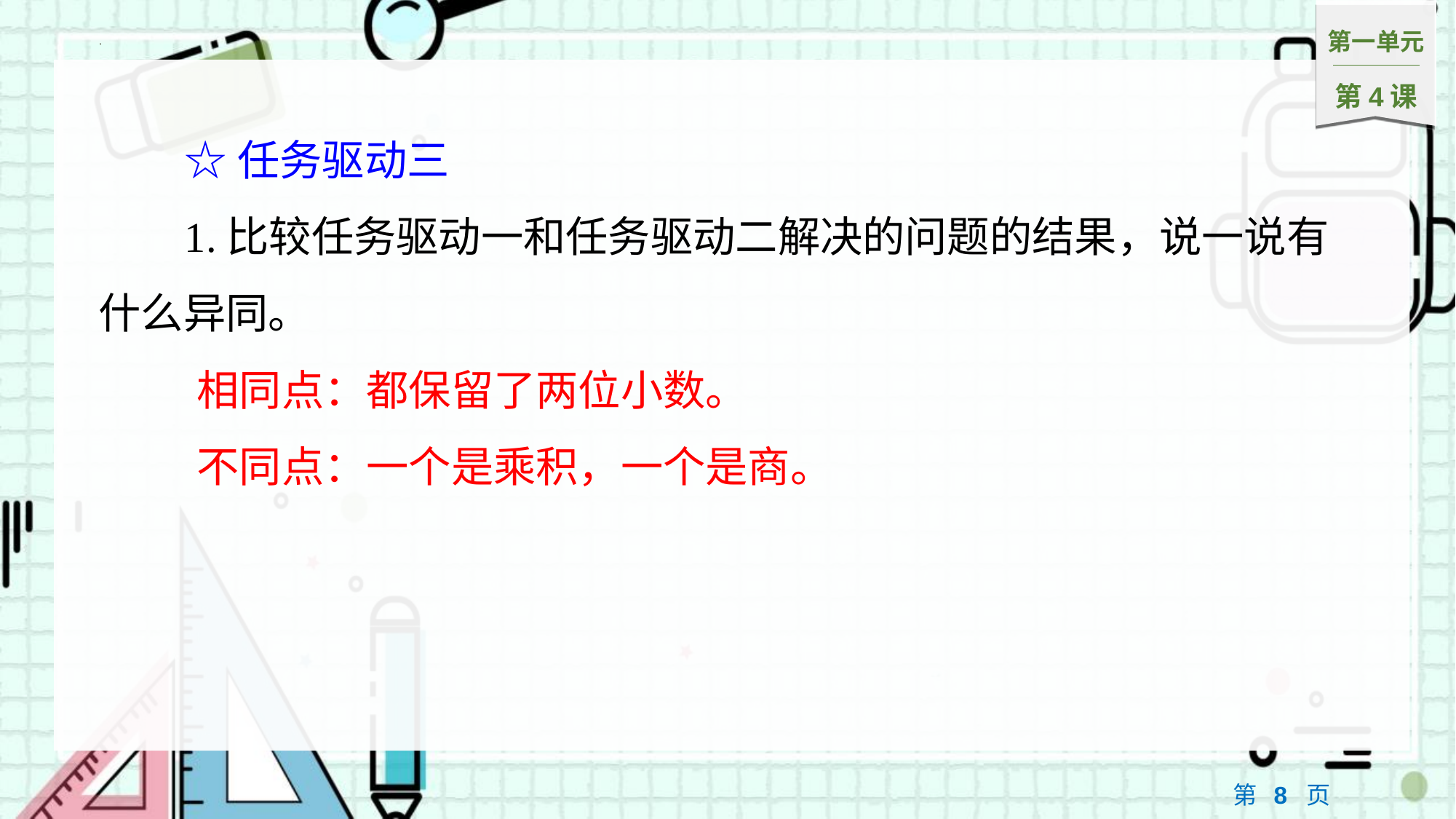

☆任务驱动三
1.比较任务驱动一和任务驱动二解决的问题的结果，说一说有什么异同。

相同点：都保留了两位小数。
不同点：一个是乘积，一个是商。